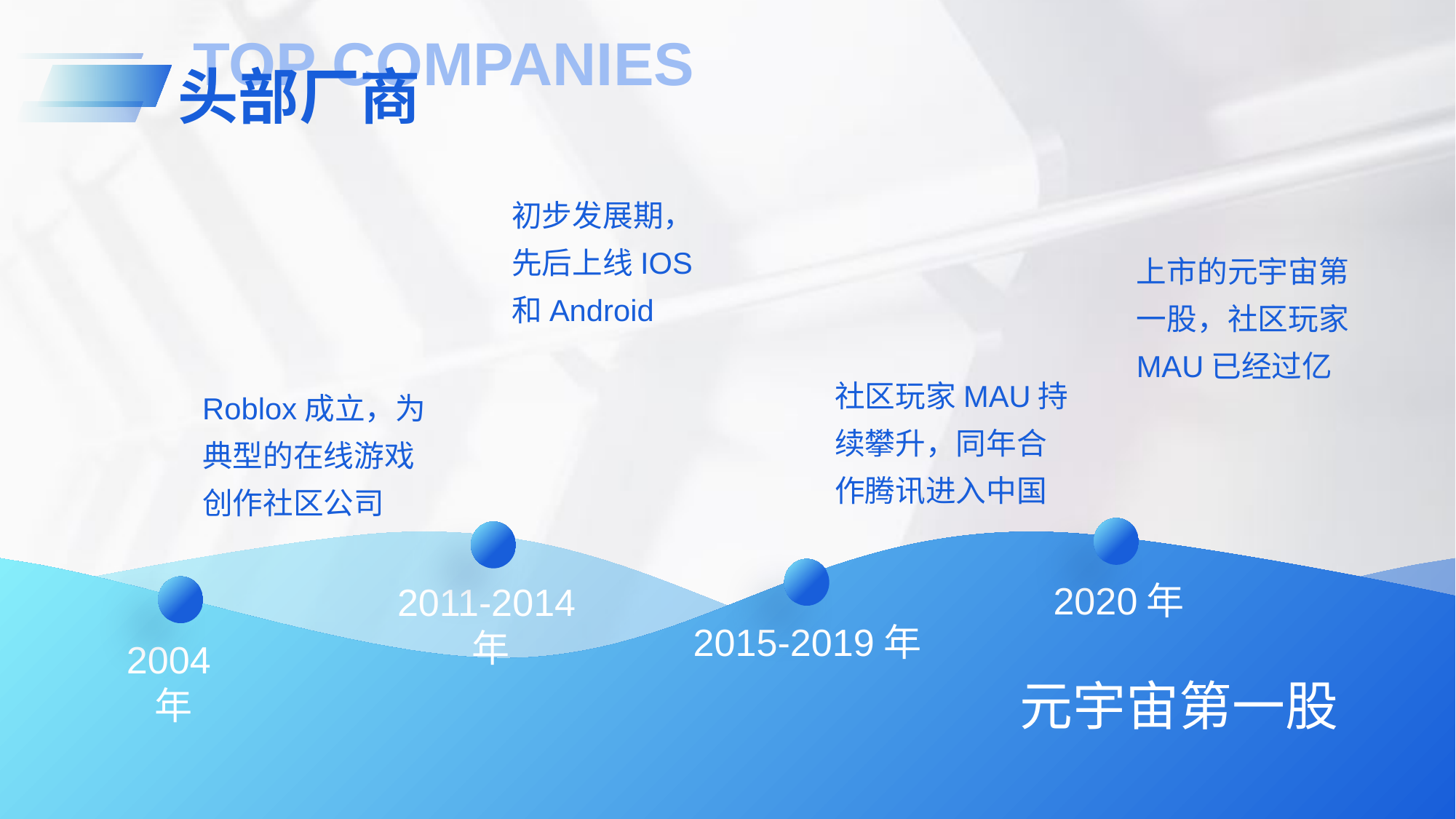

TOP COMPANIES
头部厂商

初步发展期，先后上线IOS和Android
上市的元宇宙第一股，社区玩家MAU已经过亿
社区玩家MAU持续攀升，同年合作腾讯进入中国
Roblox成立，为典型的在线游戏创作社区公司

2020年
2011-2014年

2015-2019年
2004年
元宇宙第一股
23